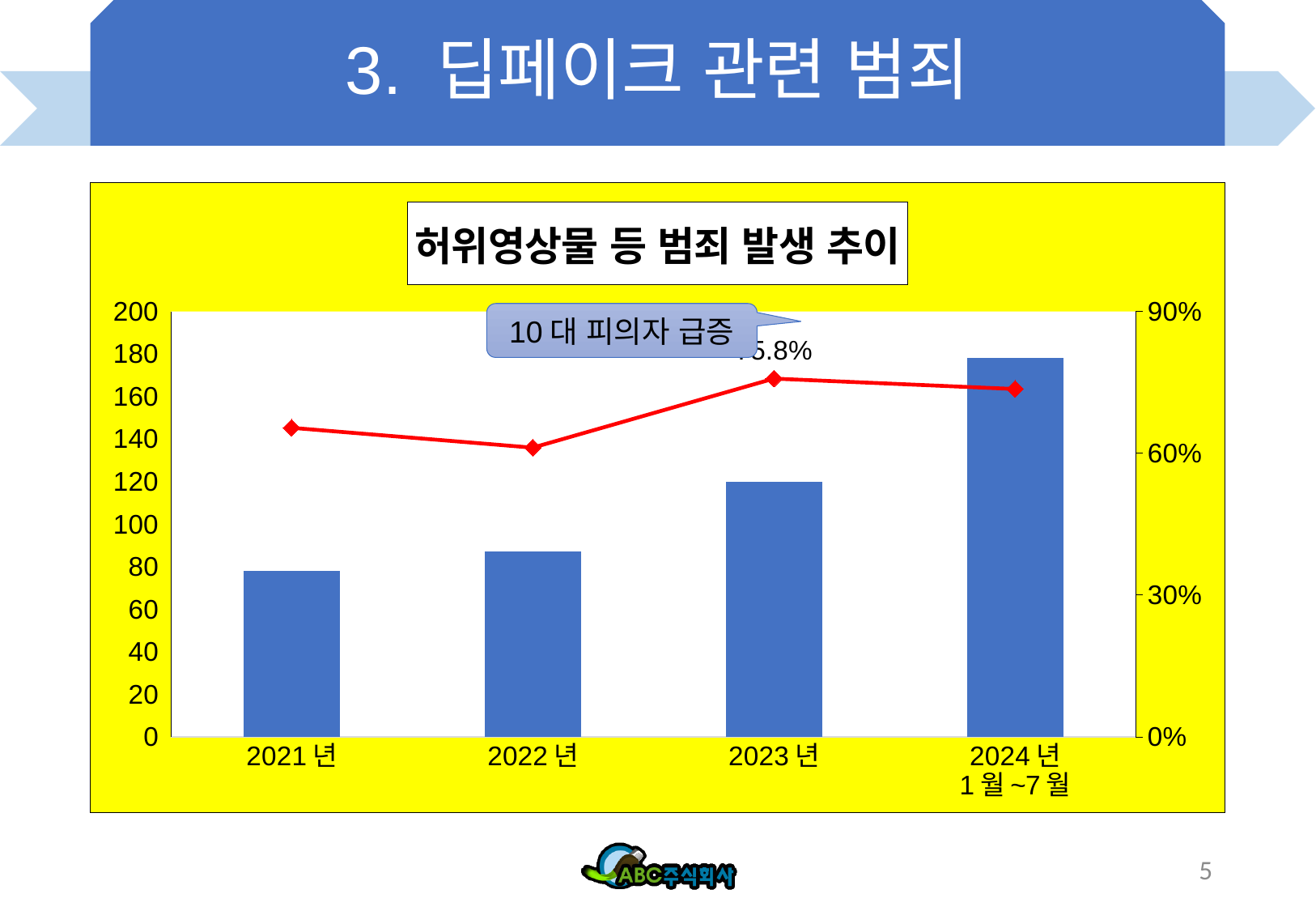

# 3. 딥페이크 관련 범죄

### Chart: 허위영상물 등 범죄 발생 추이

| Category | 전체 피의자 수(건) | 10대 피의자 비율 |
|---|---|---|
| 2021년 | 78.0 | 0.654 |
| 2022년 | 87.0 | 0.612 |
| 2023년 | 120.0 | 0.758 |
| 2024년
1월~7월 | 178.0 | 0.736 |
10대 피의자 급증
5